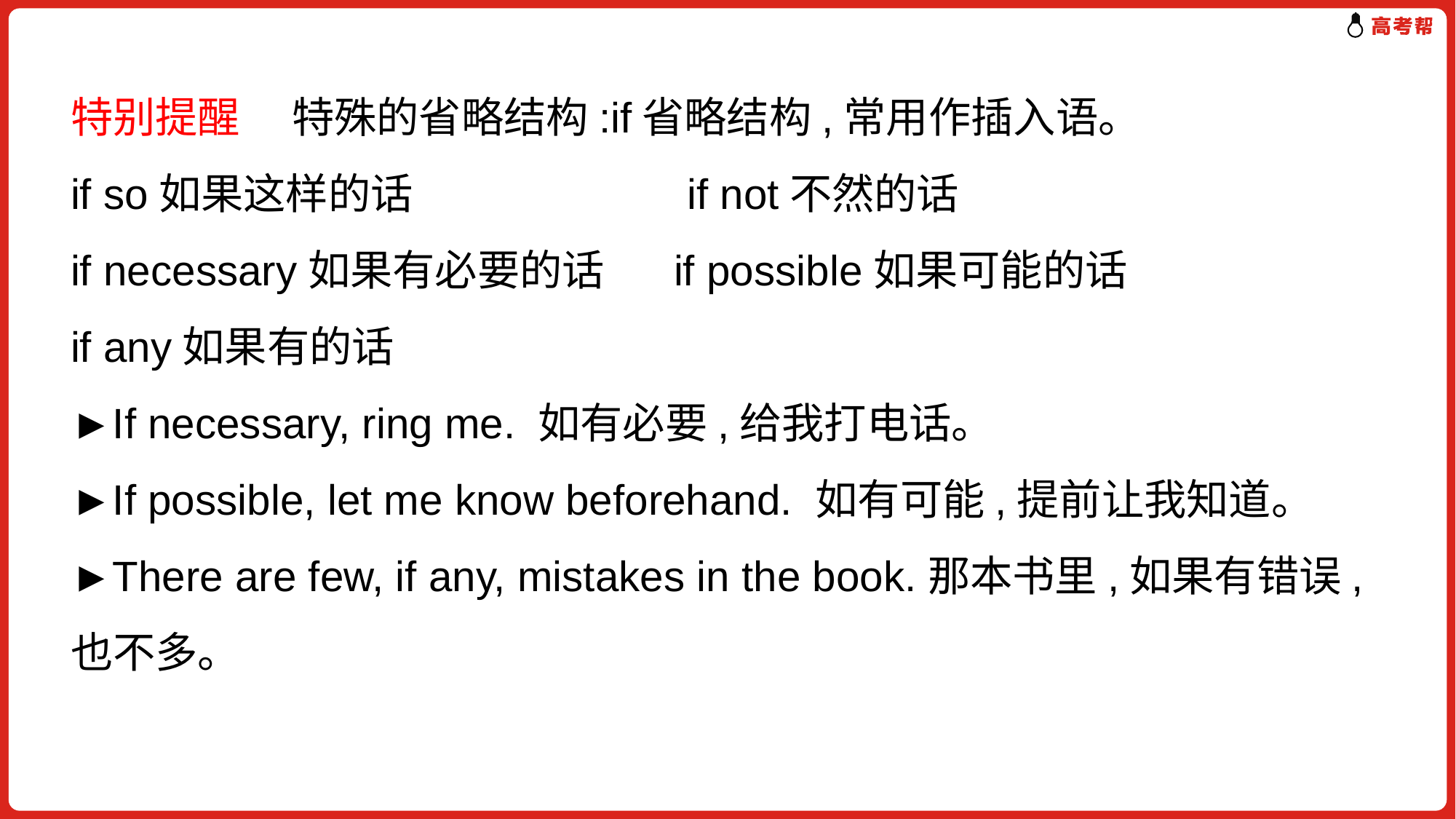

特别提醒　 特殊的省略结构:if省略结构,常用作插入语。
if so如果这样的话 　　　　　　if not不然的话
if necessary如果有必要的话	     if possible如果可能的话
if any如果有的话
►If necessary, ring me. 如有必要,给我打电话。
►If possible, let me know beforehand. 如有可能,提前让我知道。
►There are few, if any, mistakes in the book.那本书里,如果有错误,也不多。